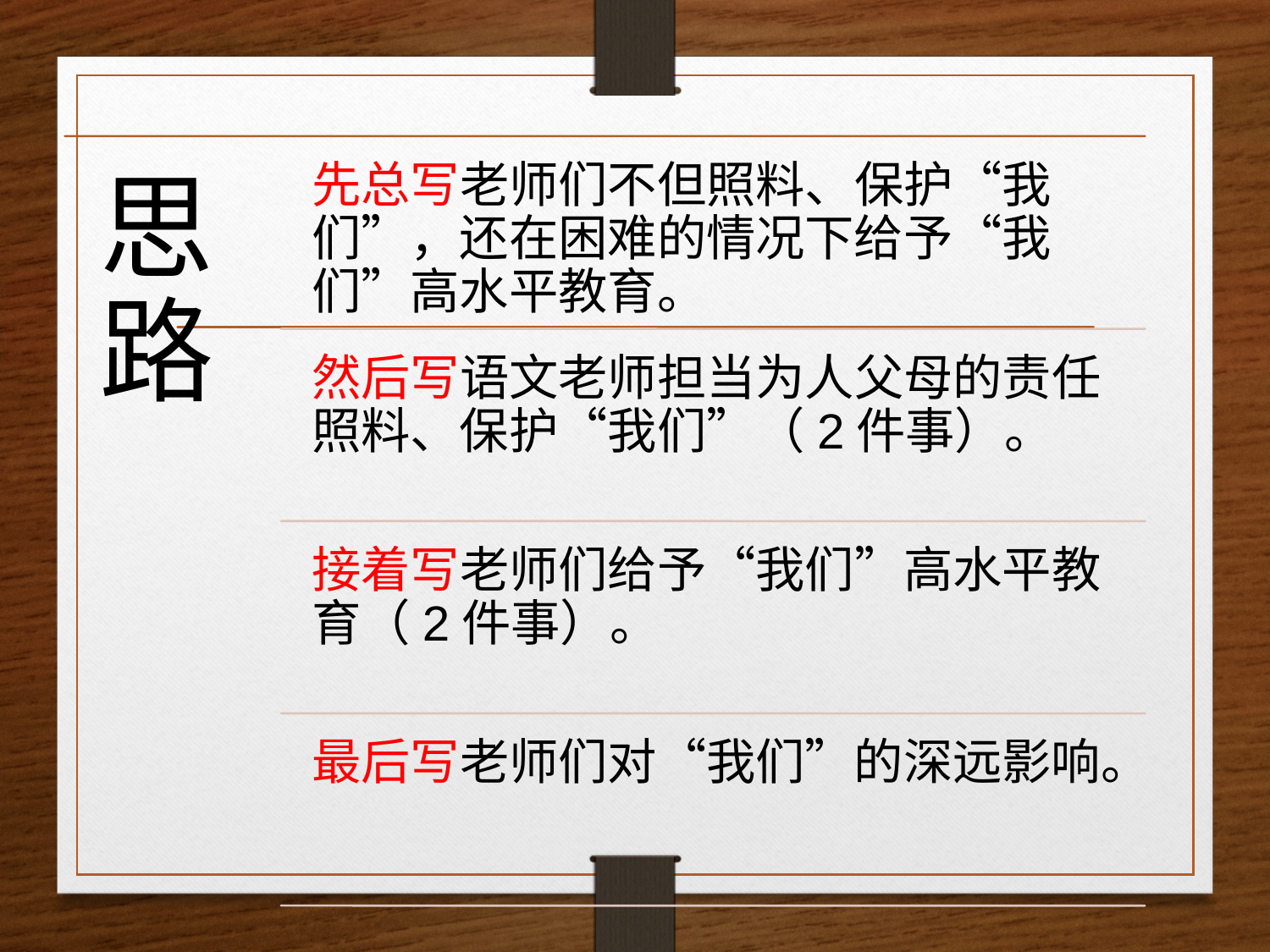

#
思路
先总写老师们不但照料、保护“我们”，还在困难的情况下给予“我们”高水平教育。
然后写语文老师担当为人父母的责任照料、保护“我们”（2件事）。
接着写老师们给予“我们”高水平教育（2件事）。
最后写老师们对“我们”的深远影响。